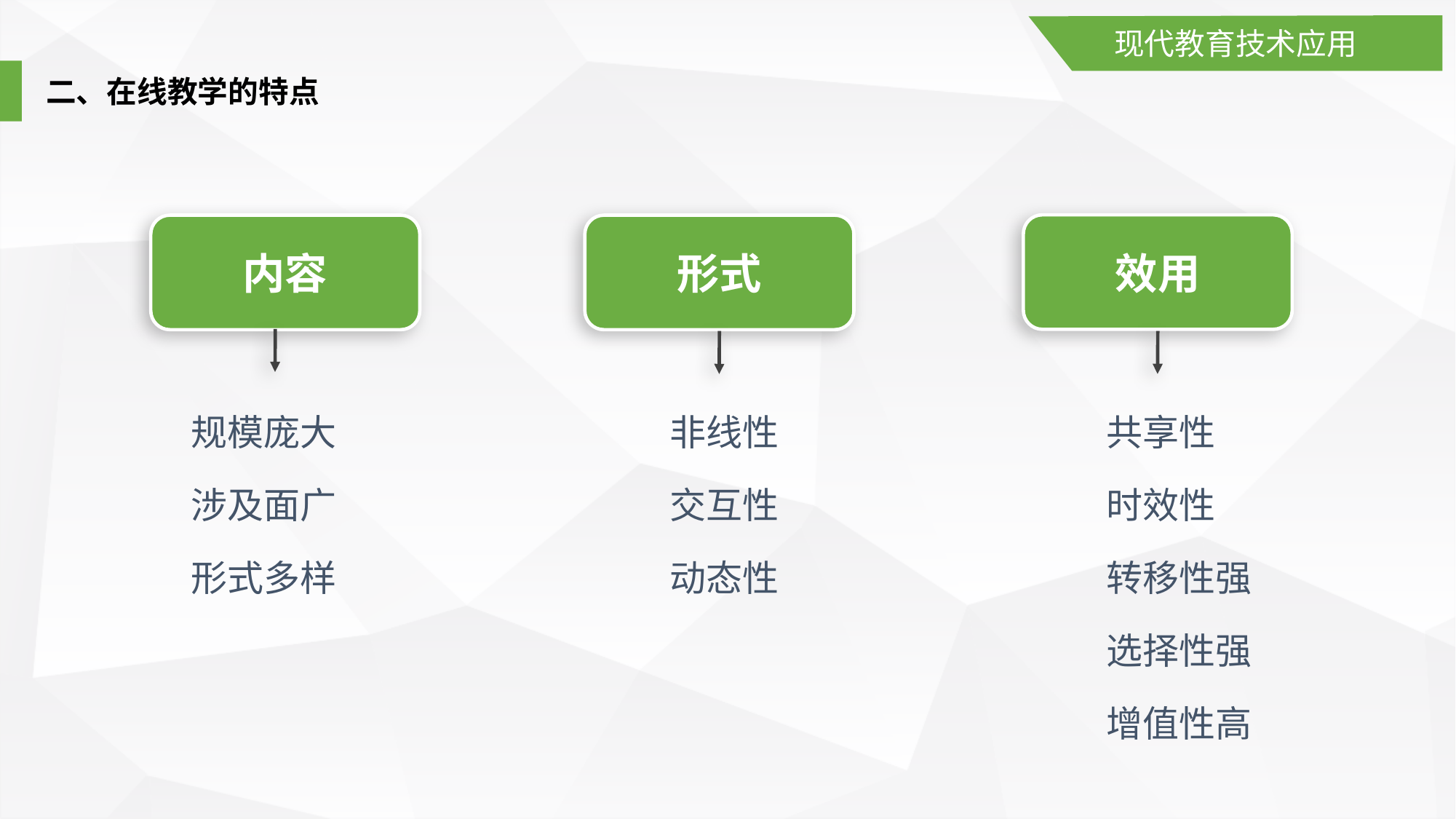

现代教育技术应用

二、在线教学的特点
效用
内容
形式
规模庞大
涉及面广
形式多样
非线性
交互性
动态性
共享性
时效性
转移性强
选择性强
增值性高